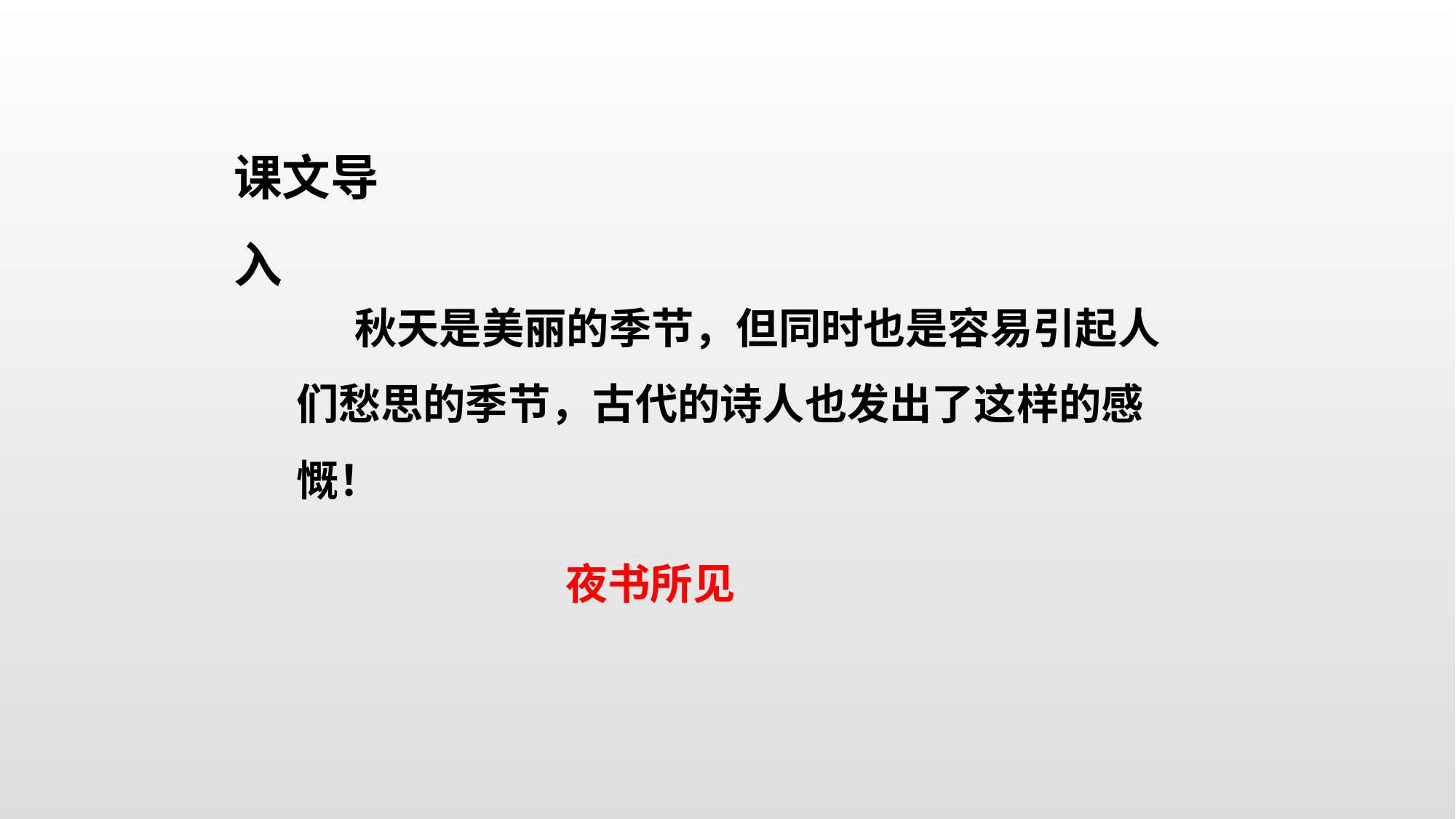

课文导入
     秋天是美丽的季节，但同时也是容易引起人们愁思的季节，古代的诗人也发出了这样的感慨！
夜书所见